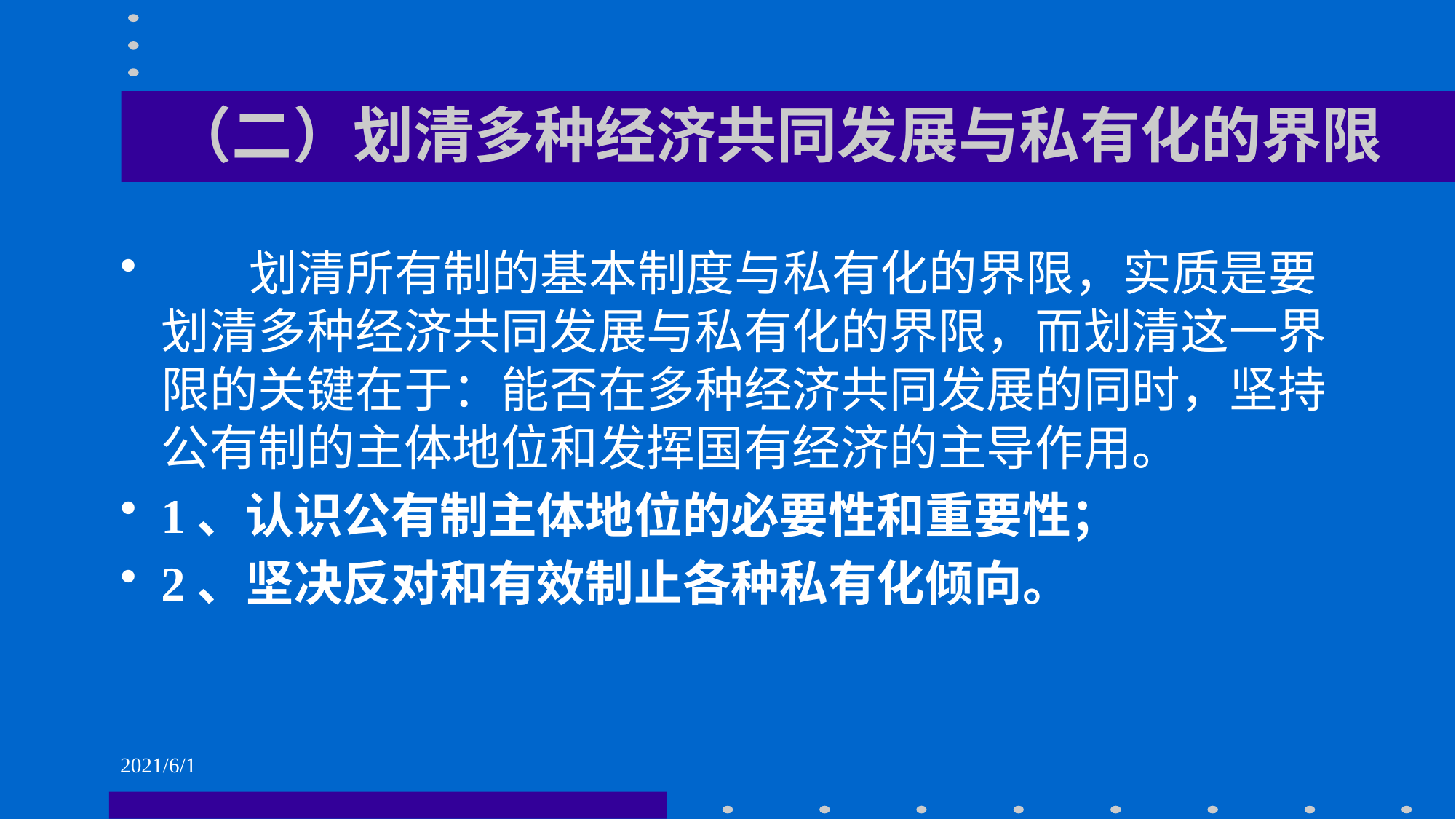

# （二）划清多种经济共同发展与私有化的界限
       划清所有制的基本制度与私有化的界限，实质是要划清多种经济共同发展与私有化的界限，而划清这一界限的关键在于：能否在多种经济共同发展的同时，坚持公有制的主体地位和发挥国有经济的主导作用。
1、认识公有制主体地位的必要性和重要性；
2、坚决反对和有效制止各种私有化倾向。

2021/6/1